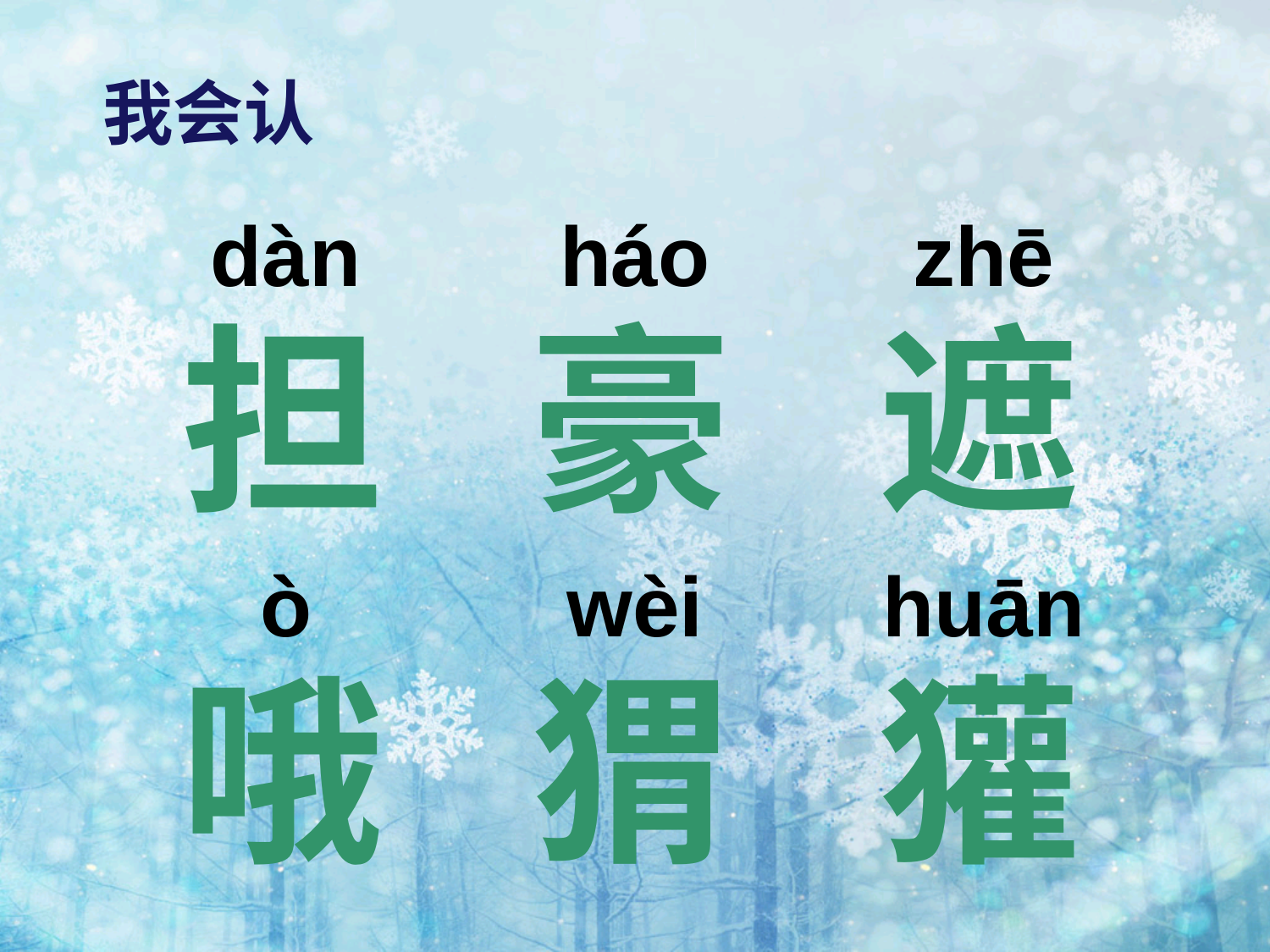

我会认
dàn
háo
zhē
担
豪
遮
ò
wèi
huān
哦
猬
獾